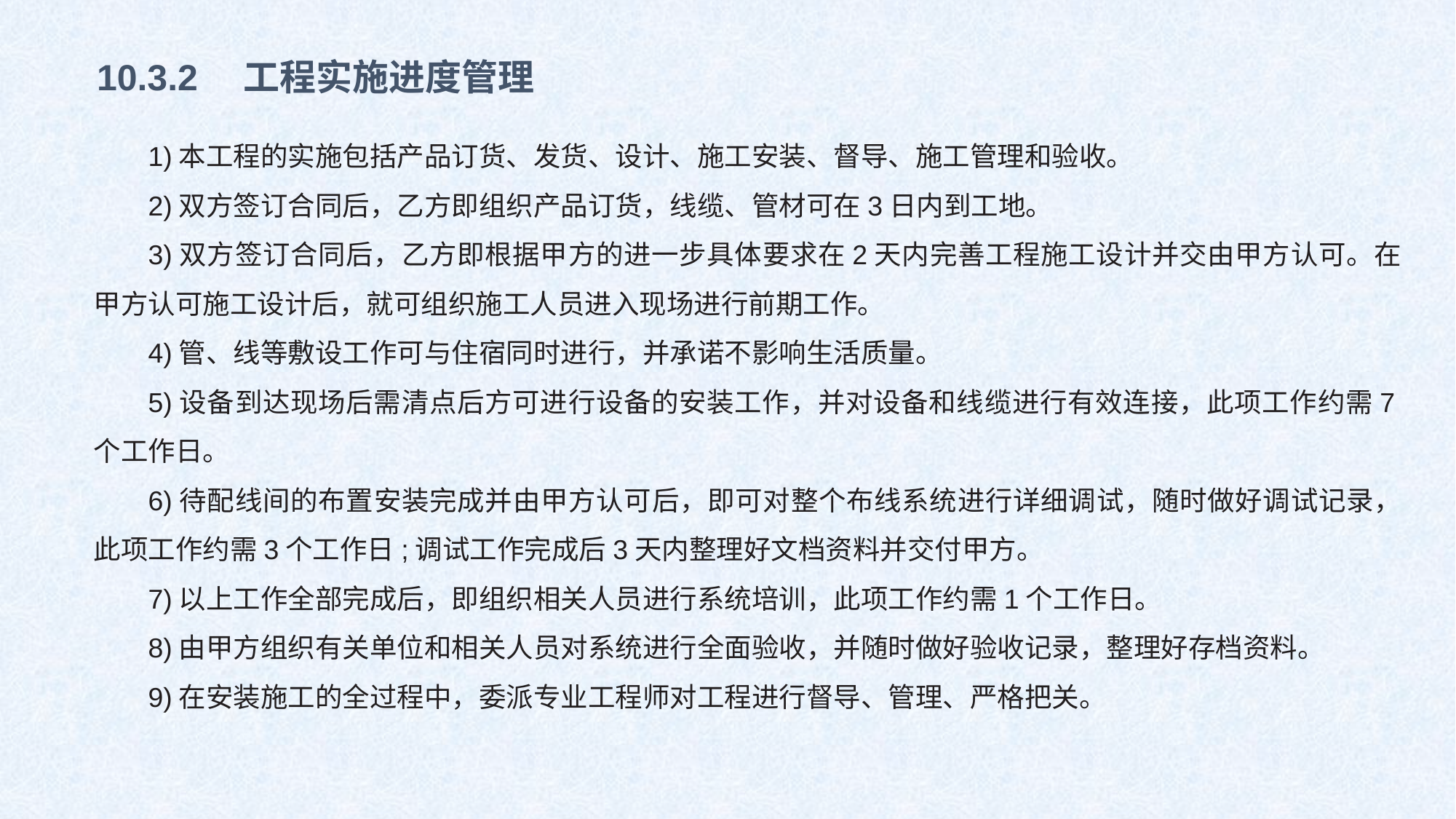

10.3.2　工程实施进度管理
1)本工程的实施包括产品订货、发货、设计、施工安装、督导、施工管理和验收。
2)双方签订合同后，乙方即组织产品订货，线缆、管材可在3日内到工地。
3)双方签订合同后，乙方即根据甲方的进一步具体要求在2天内完善工程施工设计并交由甲方认可。在甲方认可施工设计后，就可组织施工人员进入现场进行前期工作。
4)管、线等敷设工作可与住宿同时进行，并承诺不影响生活质量。
5)设备到达现场后需清点后方可进行设备的安装工作，并对设备和线缆进行有效连接，此项工作约需7个工作日。
6)待配线间的布置安装完成并由甲方认可后，即可对整个布线系统进行详细调试，随时做好调试记录，此项工作约需3个工作日;调试工作完成后3天内整理好文档资料并交付甲方。
7)以上工作全部完成后，即组织相关人员进行系统培训，此项工作约需1个工作日。
8)由甲方组织有关单位和相关人员对系统进行全面验收，并随时做好验收记录，整理好存档资料。
9)在安装施工的全过程中，委派专业工程师对工程进行督导、管理、严格把关。